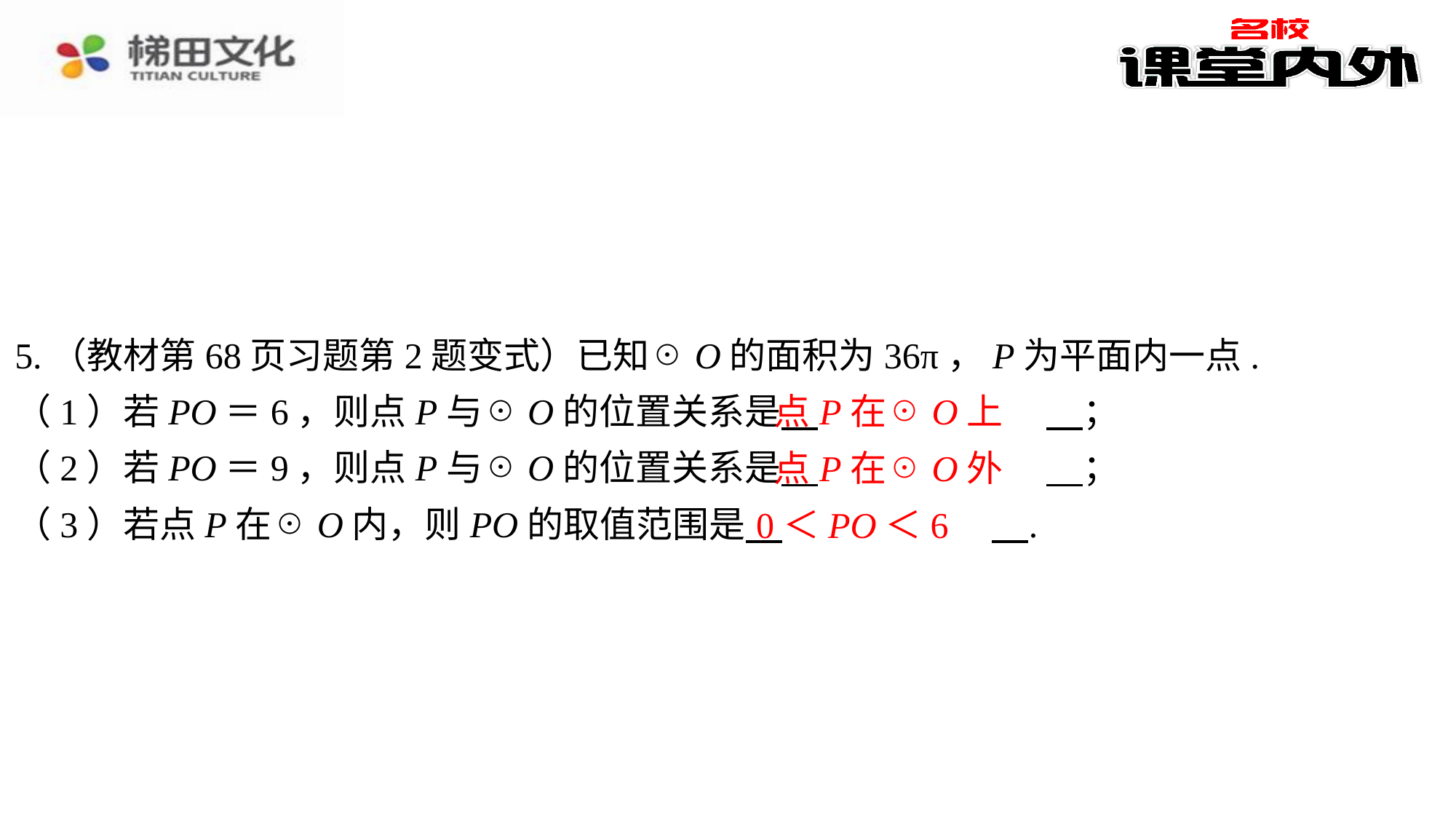

5.（教材第68页习题第2题变式）已知☉O的面积为36π，P为平面内一点.
（1）若PO＝6，则点P与☉O的位置关系是 　点P在☉O上　⁠；
（2）若PO＝9，则点P与☉O的位置关系是 　点P在☉O外　⁠；
（3）若点P在☉O内，则PO的取值范围是 　0＜PO＜6　⁠.
点P在☉O上
点P在☉O外
0＜PO＜6